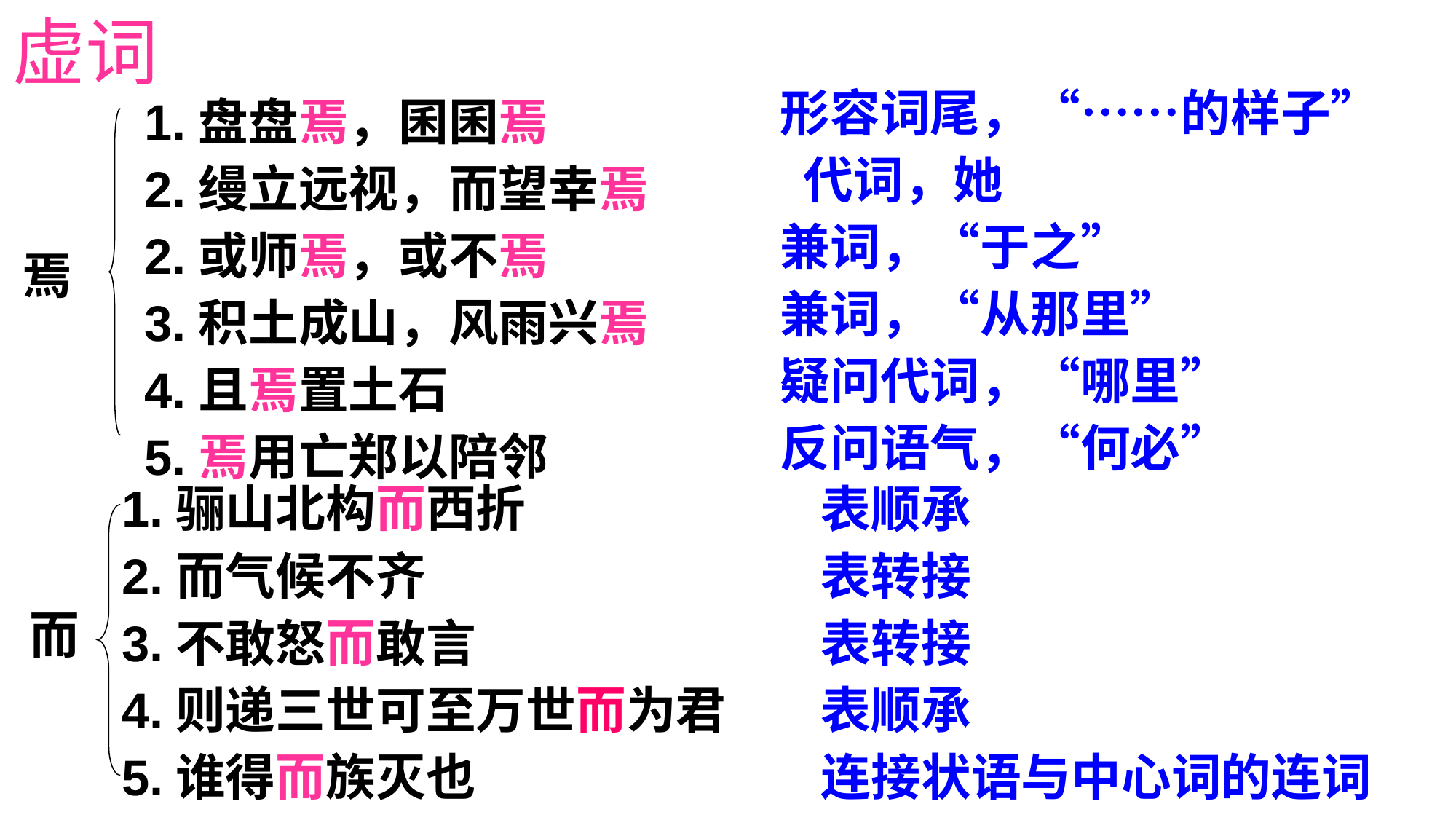

虚词
形容词尾，“……的样子”
 代词，她
兼词，“于之”
兼词，“从那里”
疑问代词，“哪里”
反问语气，“何必”

1.盘盘焉，囷囷焉
2.缦立远视，而望幸焉
2.或师焉，或不焉
3.积土成山，风雨兴焉
4.且焉置土石
5.焉用亡郑以陪邻

焉
1.骊山北构而西折
2.而气候不齐
3.不敢怒而敢言
4.则递三世可至万世而为君
5.谁得而族灭也

表顺承
表转接
表转接
表顺承
连接状语与中心词的连词

而